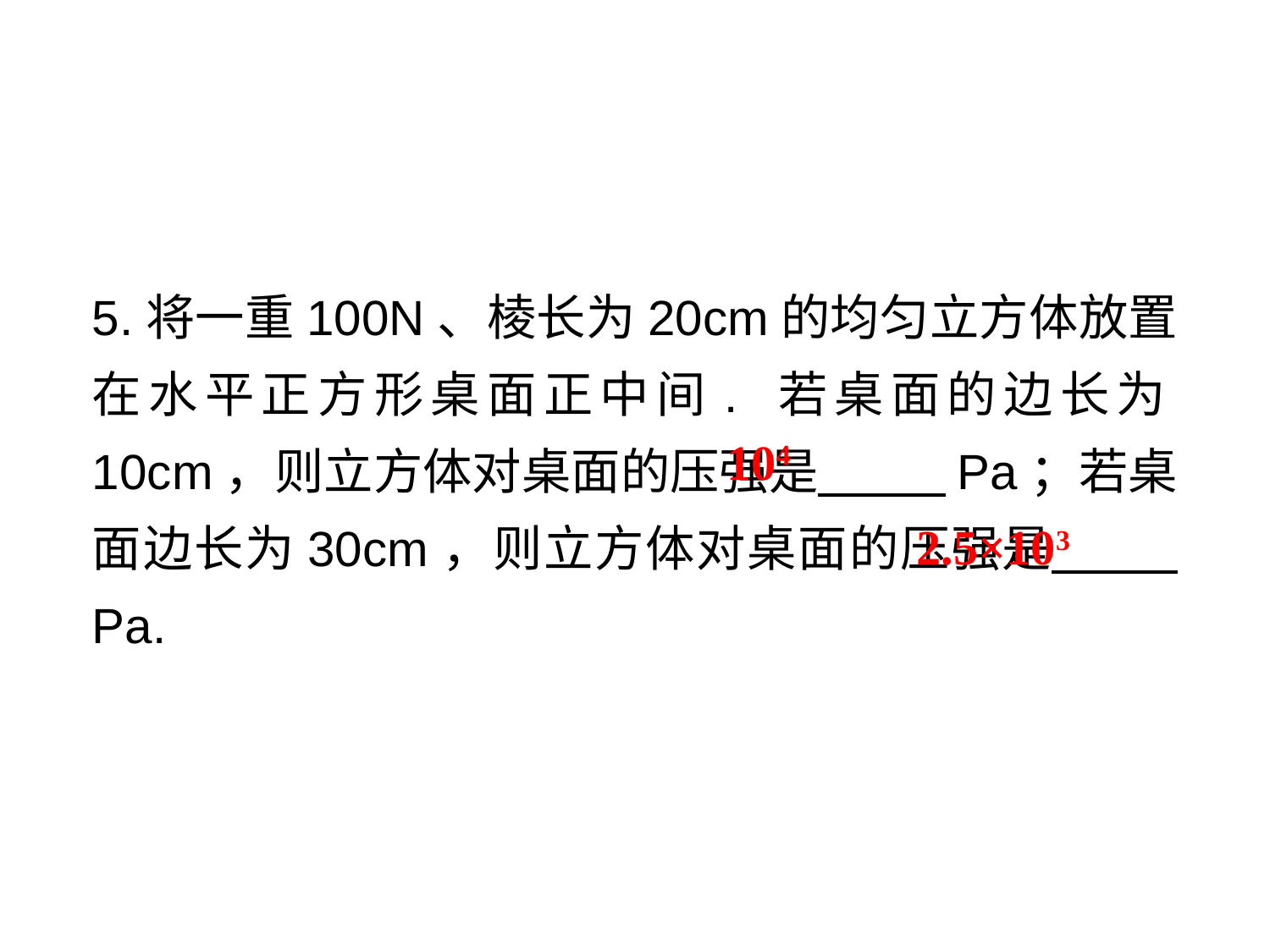

5.将一重100N、棱长为20cm的均匀立方体放置在水平正方形桌面正中间. 若桌面的边长为10cm，则立方体对桌面的压强是     　  Pa；若桌面边长为30cm，则立方体对桌面的压强是     　  Pa.
104
2.5×103